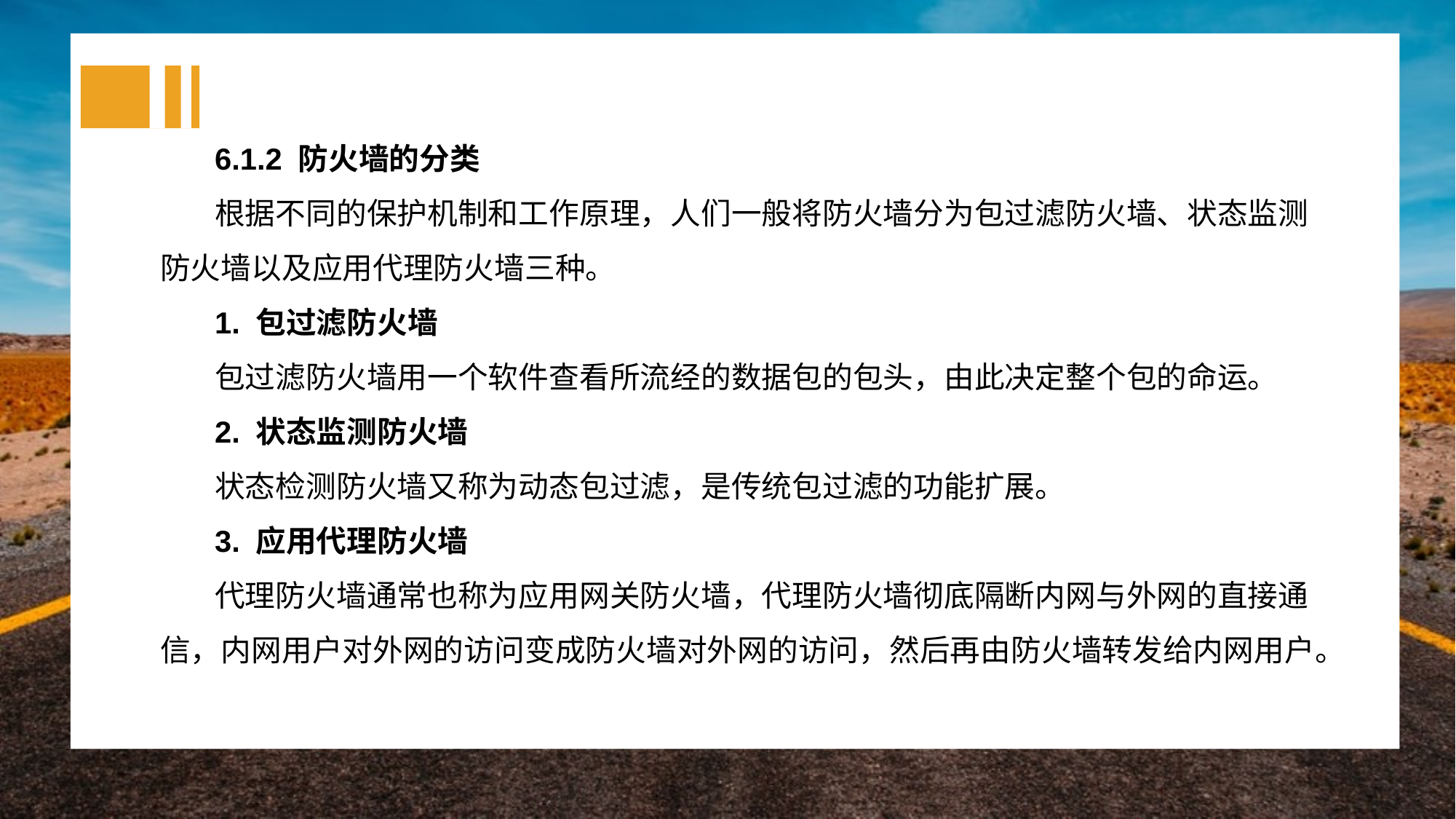

6.1.2 防火墙的分类
根据不同的保护机制和工作原理，人们一般将防火墙分为包过滤防火墙、状态监测防火墙以及应用代理防火墙三种。
1. 包过滤防火墙
包过滤防火墙用一个软件查看所流经的数据包的包头，由此决定整个包的命运。
2. 状态监测防火墙
状态检测防火墙又称为动态包过滤，是传统包过滤的功能扩展。
3. 应用代理防火墙
代理防火墙通常也称为应用网关防火墙，代理防火墙彻底隔断内网与外网的直接通信，内网用户对外网的访问变成防火墙对外网的访问，然后再由防火墙转发给内网用户。